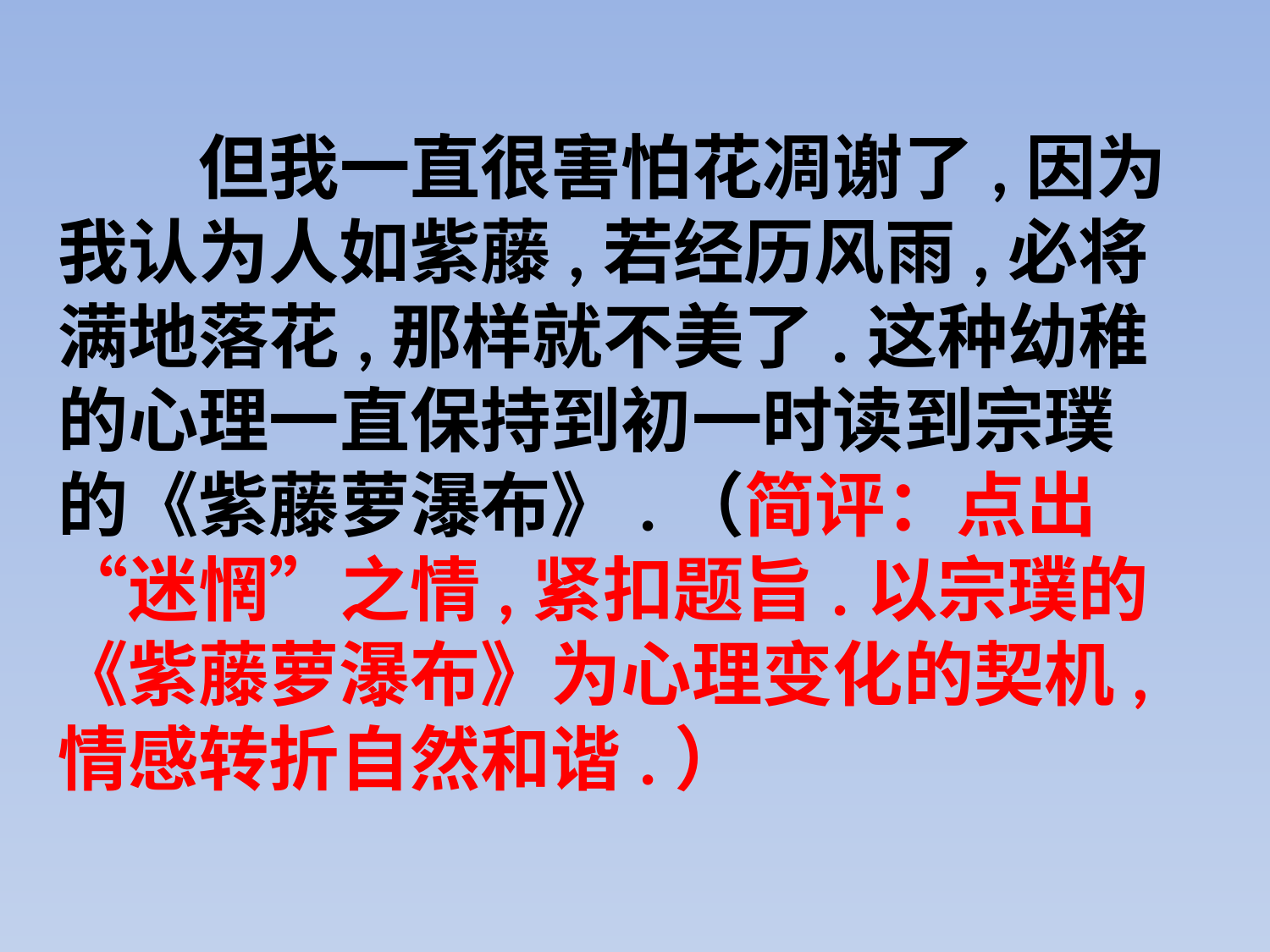

但我一直很害怕花凋谢了,因为我认为人如紫藤,若经历风雨,必将满地落花,那样就不美了.这种幼稚的心理一直保持到初一时读到宗璞的《紫藤萝瀑布》.（简评：点出“迷惘”之情,紧扣题旨.以宗璞的《紫藤萝瀑布》为心理变化的契机,情感转折自然和谐.）